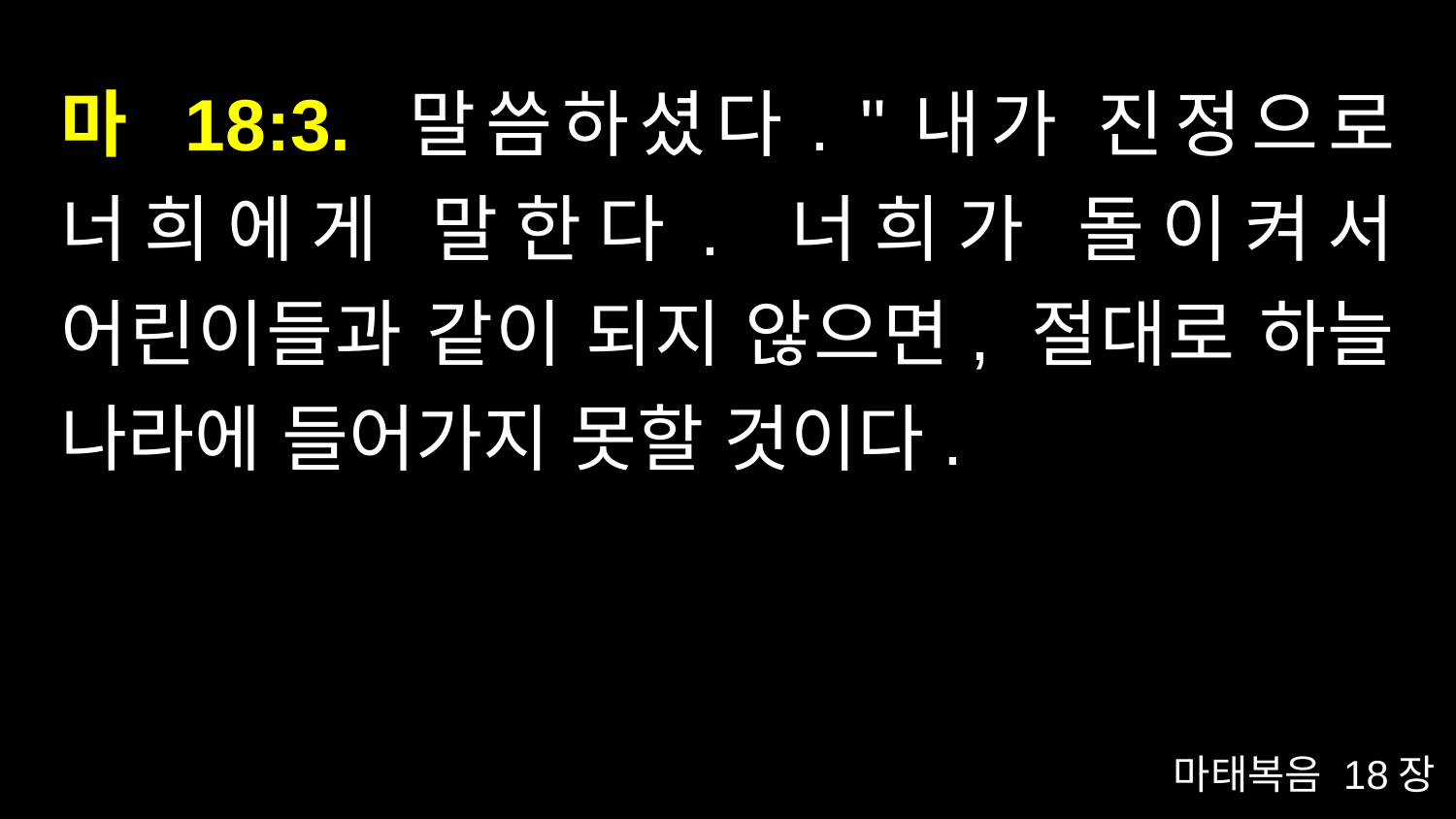

# 마 18:3. 말씀하셨다. "내가 진정으로 너희에게 말한다. 너희가 돌이켜서 어린이들과 같이 되지 않으면, 절대로 하늘 나라에 들어가지 못할 것이다.
마태복음 18장